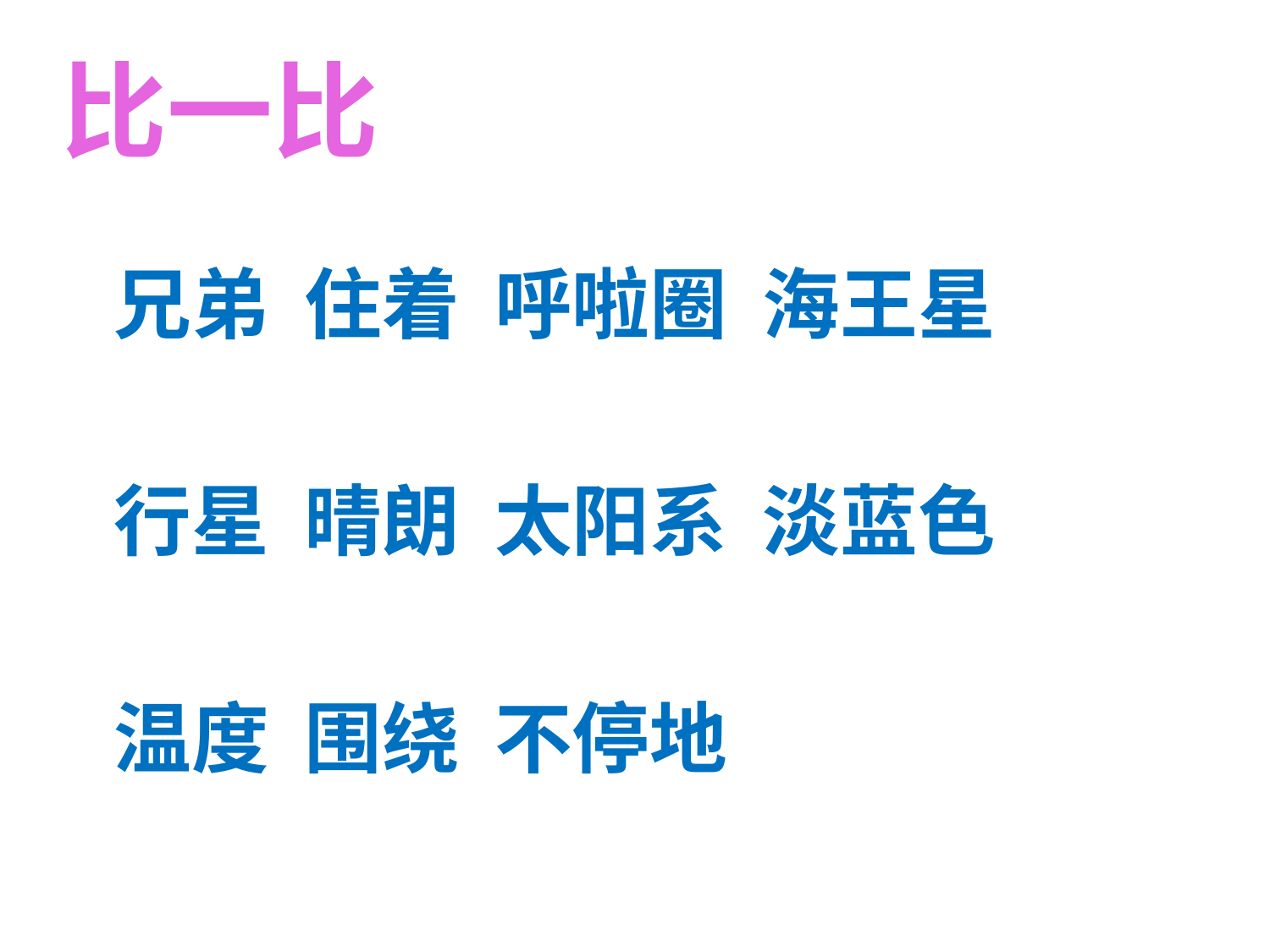

比一比
兄弟  住着  呼啦圈  海王星

行星  晴朗  太阳系  淡蓝色

温度  围绕  不停地